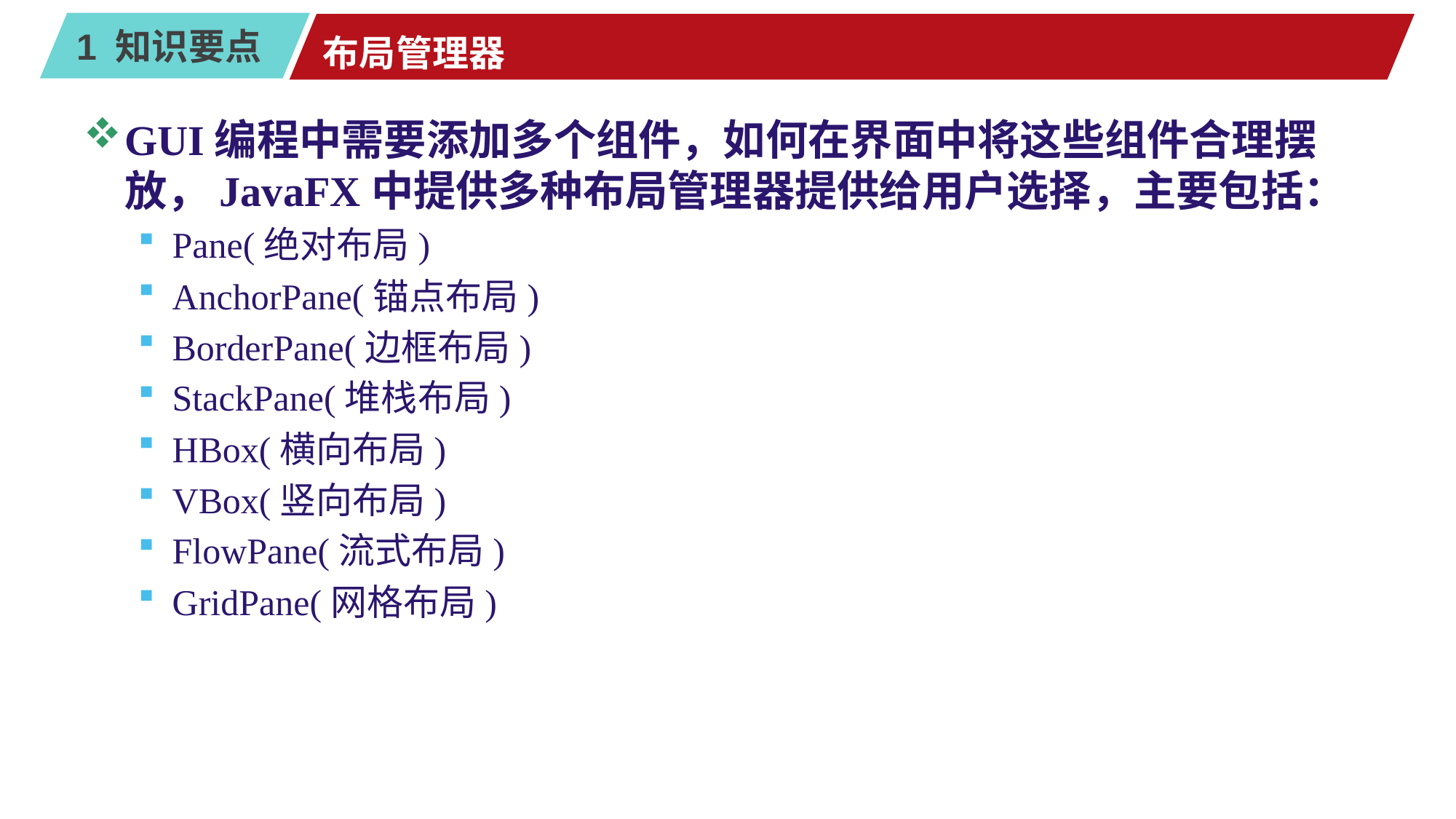

# 布局管理器
GUI编程中需要添加多个组件，如何在界面中将这些组件合理摆放，JavaFX中提供多种布局管理器提供给用户选择，主要包括：
Pane(绝对布局)
AnchorPane(锚点布局)
BorderPane(边框布局)
StackPane(堆栈布局)
HBox(横向布局)
VBox(竖向布局)
FlowPane(流式布局)
GridPane(网格布局)